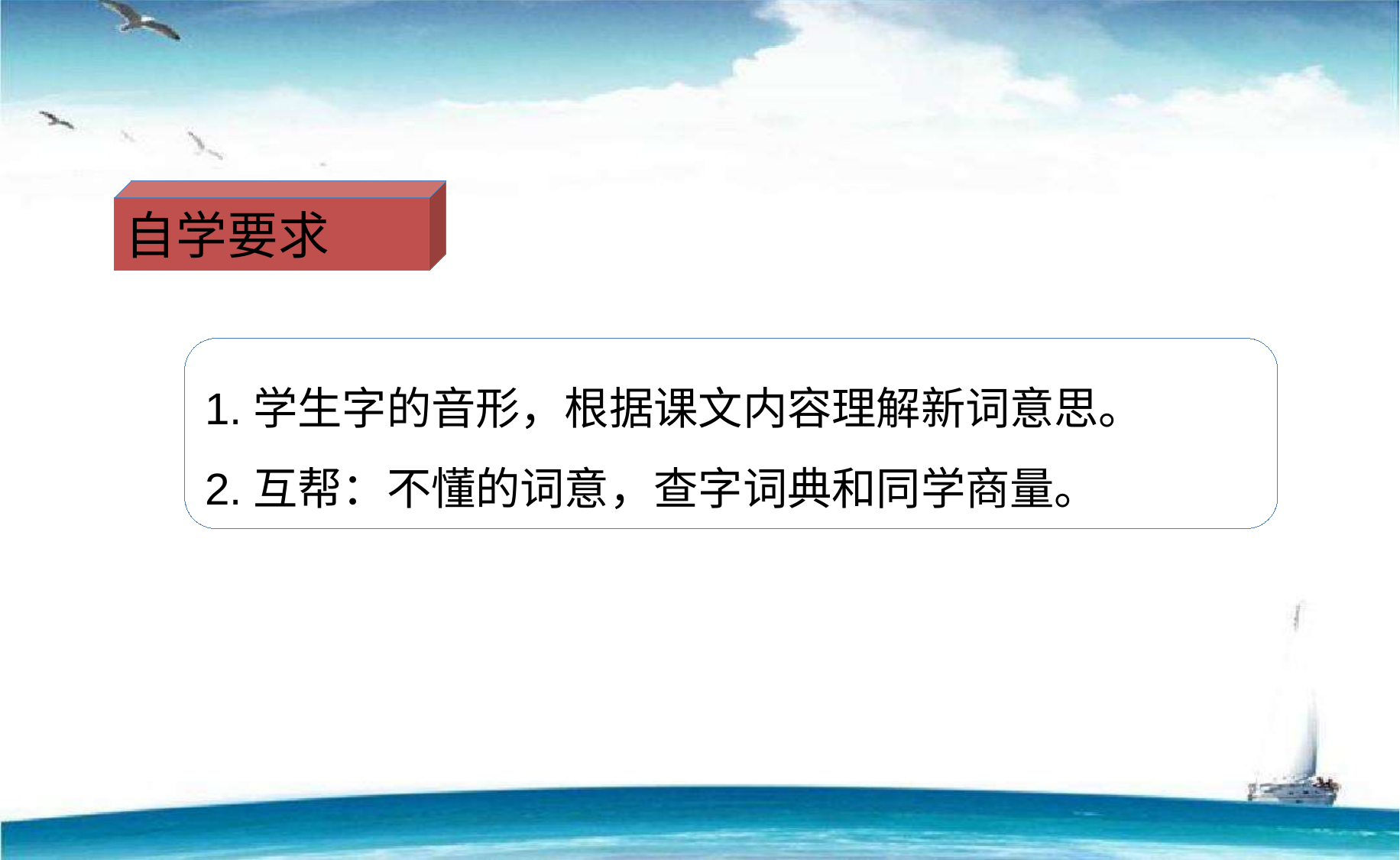

自学要求

1.学生字的音形，根据课文内容理解新词意思。
2.互帮：不懂的词意，查字词典和同学商量。